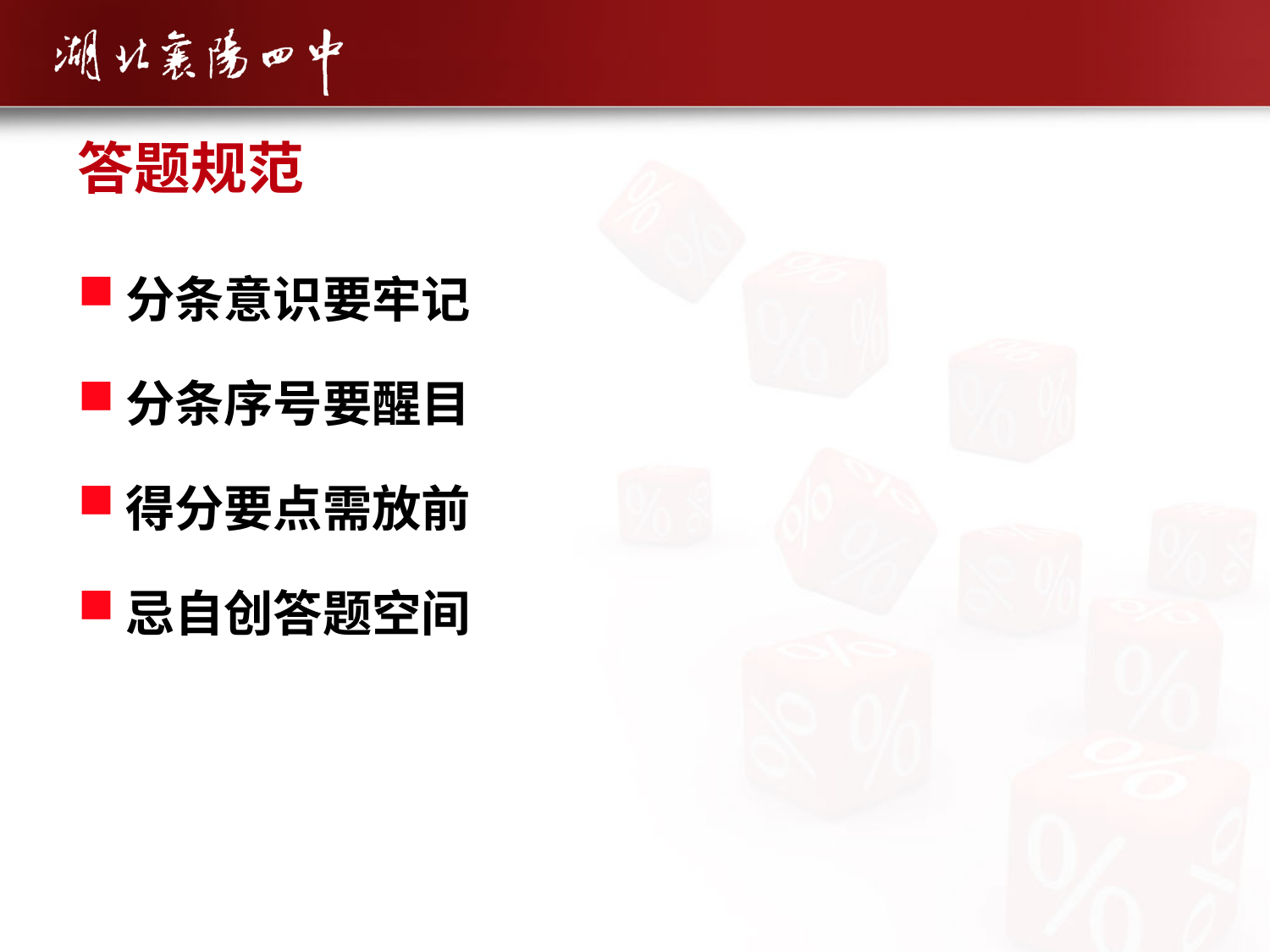

答题规范
分条意识要牢记
分条序号要醒目
得分要点需放前
忌自创答题空间